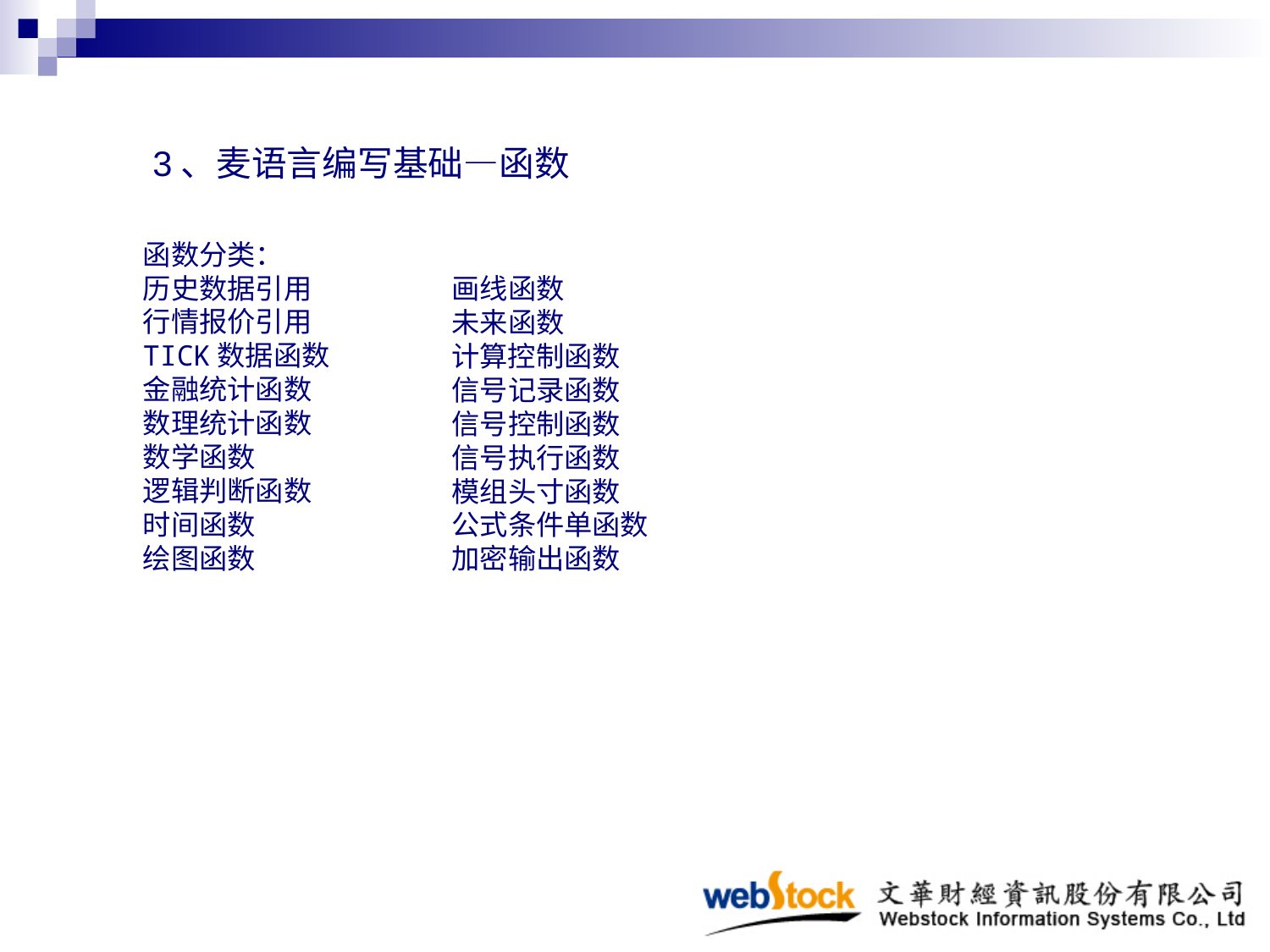

3、麦语言编写基础—函数
函数分类：
历史数据引用
行情报价引用
TICK数据函数
金融统计函数
数理统计函数
数学函数
逻辑判断函数
时间函数
绘图函数

画线函数
未来函数
计算控制函数
信号记录函数
信号控制函数
信号执行函数
模组头寸函数
公式条件单函数
加密输出函数